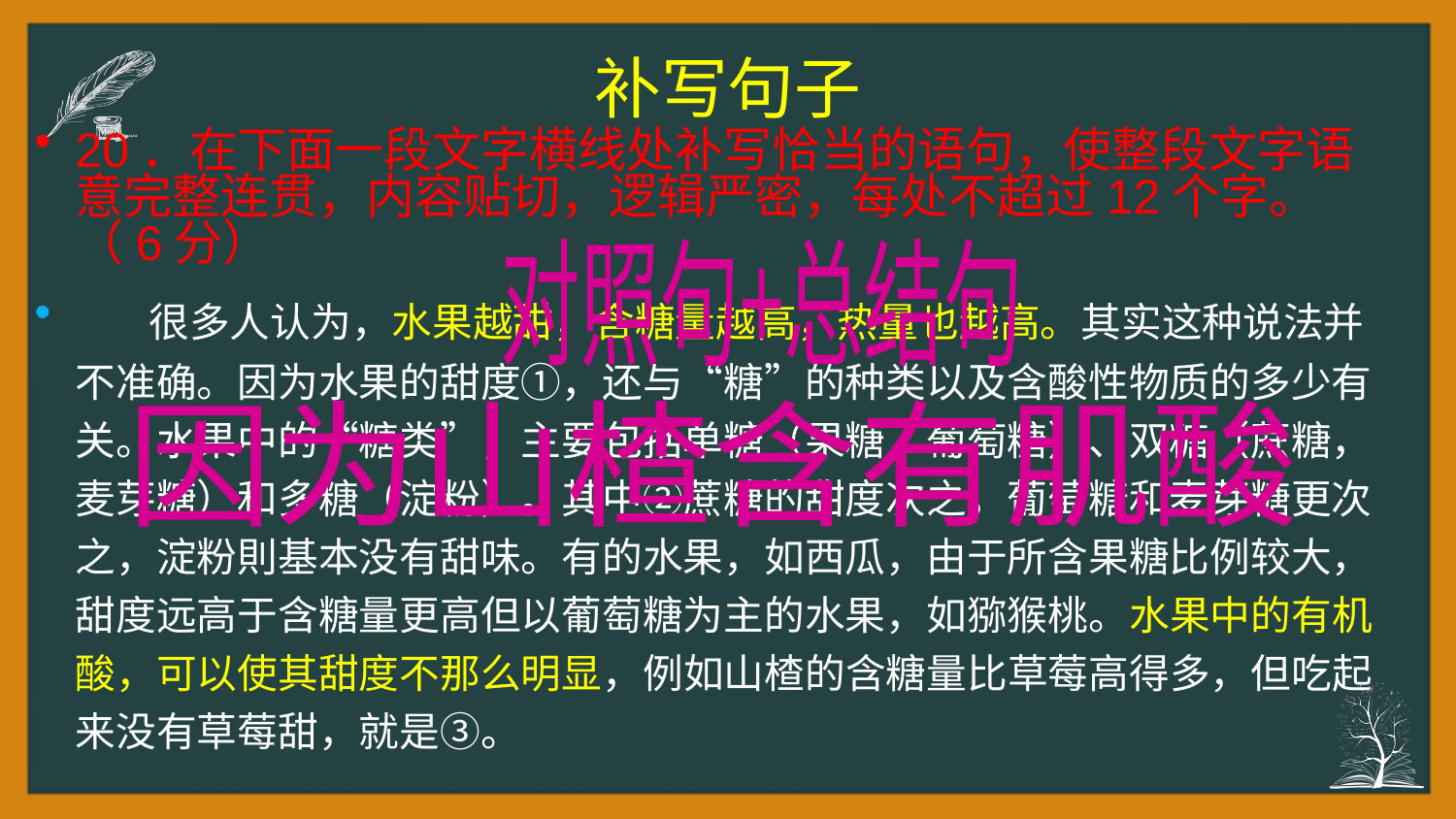

# 补写句子
20．在下面一段文字横线处补写恰当的语句，使整段文字语意完整连贯，内容贴切，逻辑严密，每处不超过12个字。（6分）
      很多人认为，水果越甜，含糖量越高，热量也越高。其实这种说法并不准确。因为水果的甜度①，还与“糖”的种类以及含酸性物质的多少有关。水果中的“糖类”，主要包括单糖（果糖，葡萄糖）、双糖（蔗糖，麦芽糖）和多糖（淀粉）。其中②蔗糖的甜度次之，葡萄糖和麦芽糖更次之，淀粉則基本没有甜味。有的水果，如西瓜，由于所含果糖比例较大，甜度远高于含糖量更高但以葡萄糖为主的水果，如猕猴桃。水果中的有机酸，可以使其甜度不那么明显，例如山楂的含糖量比草莓高得多，但吃起来没有草莓甜，就是③。

对照句+总结句
因为山楂含有肌酸